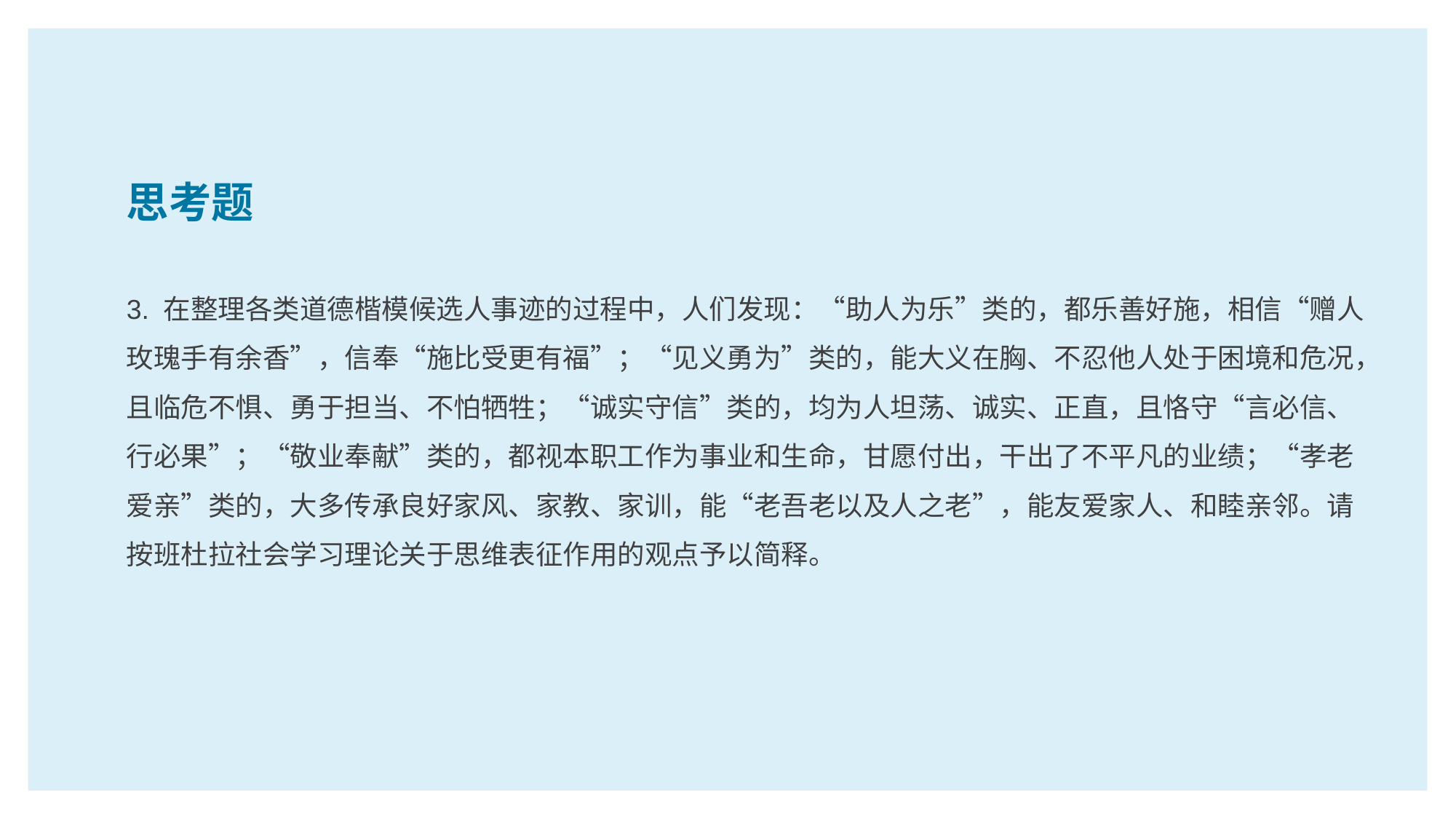

思考题

3. 在整理各类道德楷模候选人事迹的过程中，人们发现：“助人为乐”类的，都乐善好施，相信“赠人玫瑰手有余香”，信奉“施比受更有福”；“见义勇为”类的，能大义在胸、不忍他人处于困境和危况，且临危不惧、勇于担当、不怕牺牲；“诚实守信”类的，均为人坦荡、诚实、正直，且恪守“言必信、行必果”；“敬业奉献”类的，都视本职工作为事业和生命，甘愿付出，干出了不平凡的业绩；“孝老爱亲”类的，大多传承良好家风、家教、家训，能“老吾老以及人之老”，能友爱家人、和睦亲邻。请按班杜拉社会学习理论关于思维表征作用的观点予以简释。